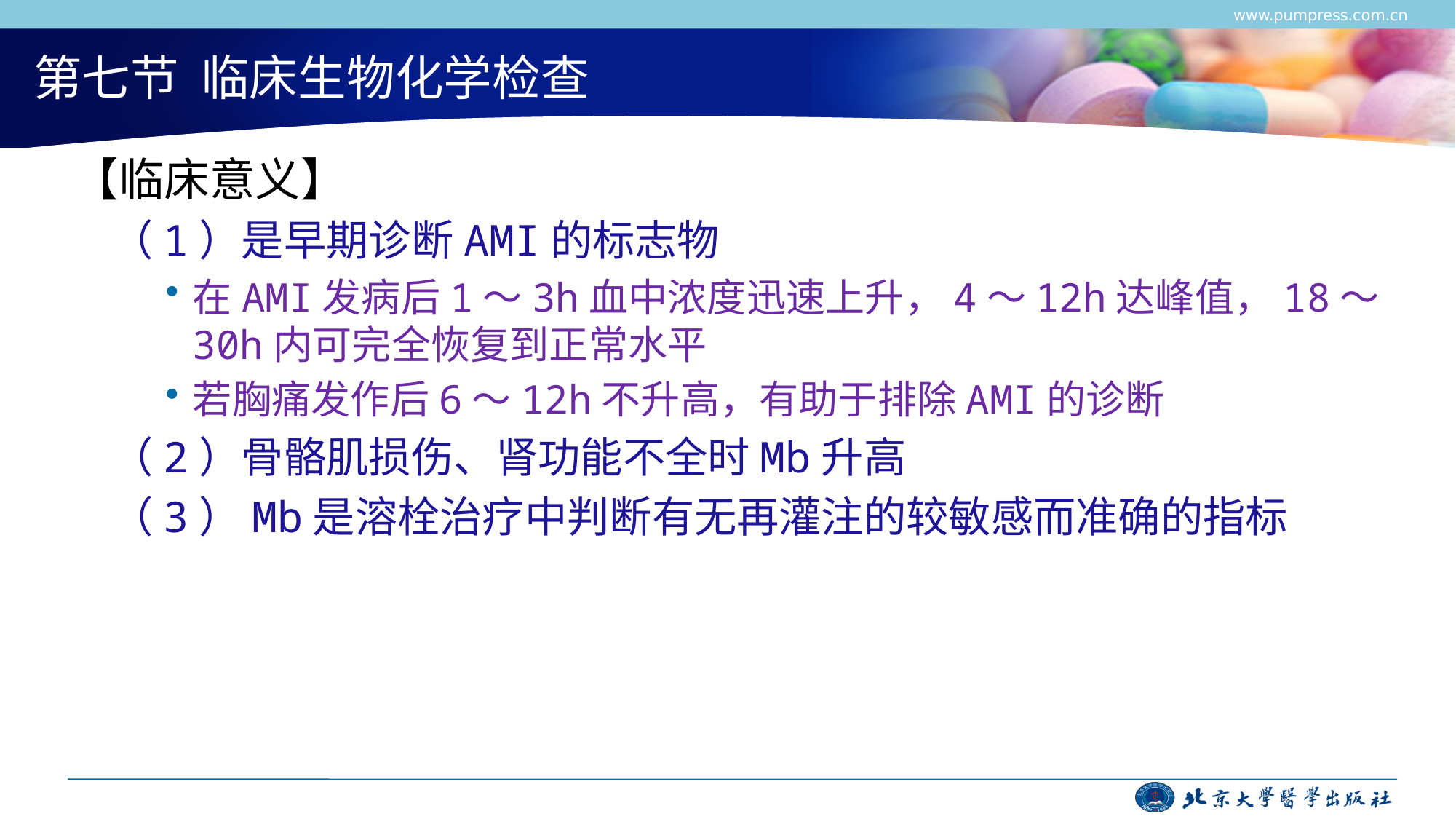

www.pumpress.com.cn
# 第七节  临床生物化学检查
 【临床意义】
（1）是早期诊断AMI的标志物
在AMI发病后1～3h血中浓度迅速上升，4～12h达峰值，18～30h内可完全恢复到正常水平
若胸痛发作后6～12h不升高，有助于排除AMI的诊断
（2）骨骼肌损伤、肾功能不全时Mb升高
（3）Mb是溶栓治疗中判断有无再灌注的较敏感而准确的指标